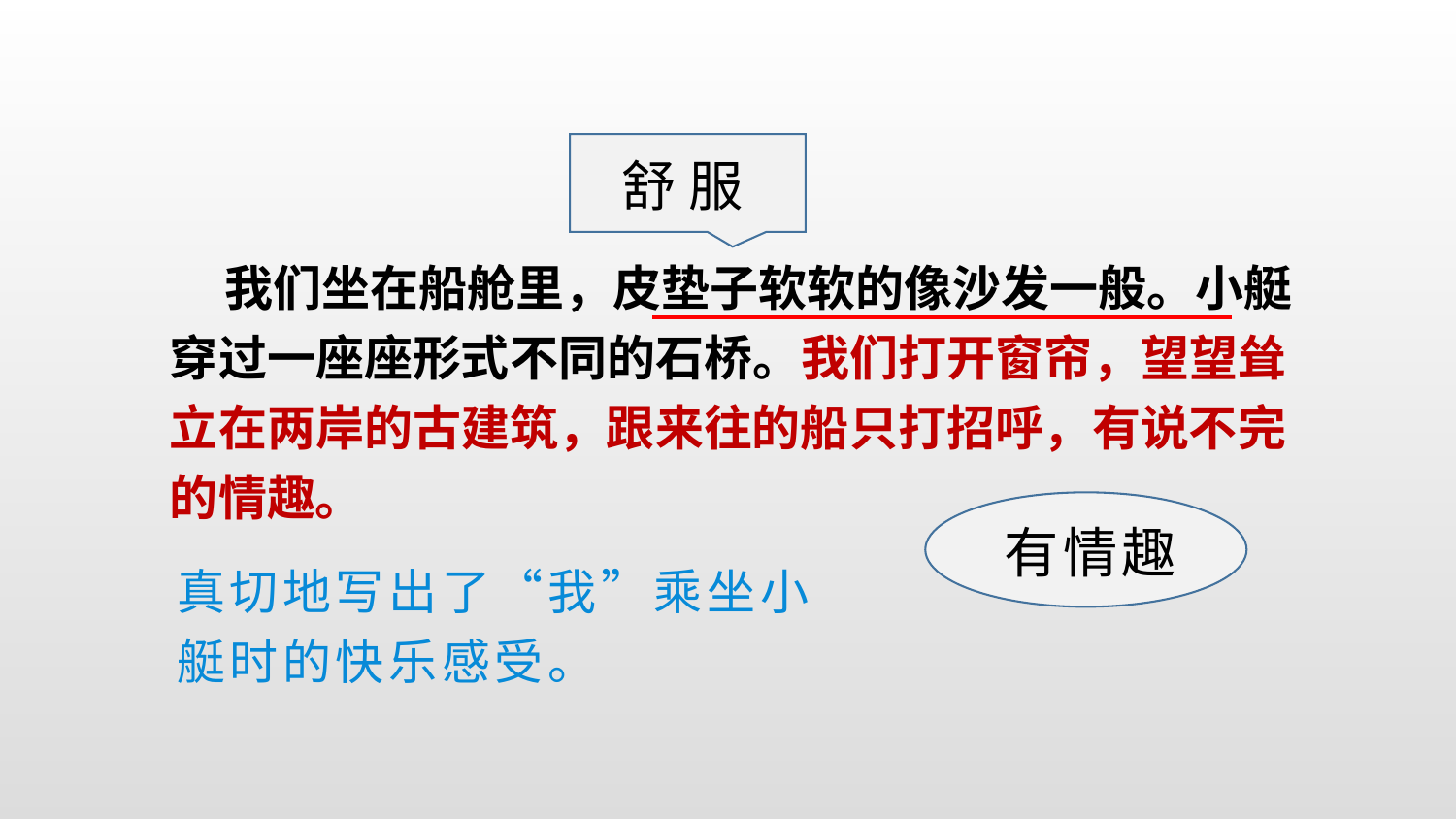

舒 服
    我们坐在船舱里，皮垫子软软的像沙发一般。小艇穿过一座座形式不同的石桥。我们打开窗帘，望望耸立在两岸的古建筑，跟来往的船只打招呼，有说不完的情趣。

有情趣
    真切地写出了“我”乘坐小
    艇时的快乐感受。